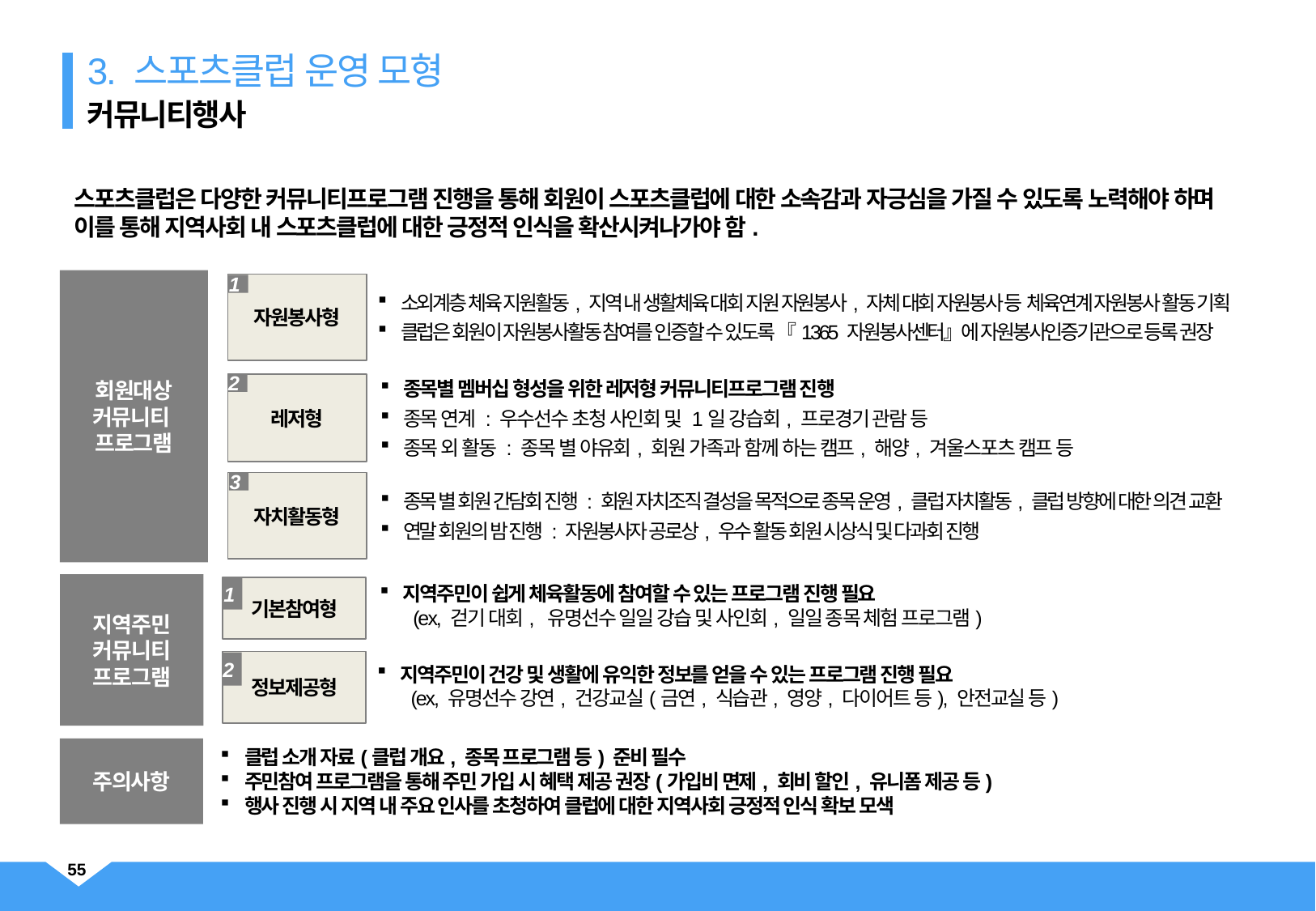

3. 스포츠클럽 운영 모형
커뮤니티행사
스포츠클럽은 다양한 커뮤니티프로그램 진행을 통해 회원이 스포츠클럽에 대한 소속감과 자긍심을 가질 수 있도록 노력해야 하며 이를 통해 지역사회 내 스포츠클럽에 대한 긍정적 인식을 확산시켜나가야 함.
회원대상
커뮤니티
프로그램
자원봉사형
1
소외계층 체육 지원활동, 지역 내 생활체육 대회 지원 자원봉사, 자체 대회 자원봉사 등  체육연계 자원봉사 활동 기획
클럽은 회원이 자원봉사활동 참여를 인증할 수 있도록 『1365 자원봉사센터』에 자원봉사인증기관으로 등록 권장
2
레저형
종목별 멤버십 형성을 위한 레저형 커뮤니티프로그램 진행
종목 연계 : 우수선수 초청 사인회 및 1일 강습회, 프로경기 관람 등
종목 외 활동 : 종목 별 야유회, 회원 가족과 함께 하는 캠프, 해양, 겨울스포츠 캠프 등
3
자치활동형
종목 별 회원 간담회 진행 : 회원 자치조직 결성을 목적으로 종목 운영, 클럽 자치활동, 클럽 방향에 대한 의견 교환
연말 회원의 밤 진행 : 자원봉사자 공로상, 우수 활동 회원 시상식 및 다과회 진행
지역주민
커뮤니티
프로그램
지역주민이 쉽게 체육활동에 참여할 수 있는 프로그램 진행 필요
 (ex, 걷기 대회,  유명선수 일일 강습 및 사인회, 일일 종목 체험 프로그램)
기본참여형
1
정보제공형
2
지역주민이 건강 및 생활에 유익한 정보를 얻을 수 있는 프로그램 진행 필요
 (ex, 유명선수 강연, 건강교실(금연, 식습관, 영양, 다이어트 등), 안전교실 등)
클럽 소개 자료(클럽 개요, 종목 프로그램 등) 준비 필수
주민참여 프로그램을 통해 주민 가입 시 혜택 제공 권장(가입비 면제, 회비 할인, 유니폼 제공 등)
행사 진행 시 지역 내 주요 인사를 초청하여 클럽에 대한 지역사회 긍정적 인식 확보 모색
주의사항